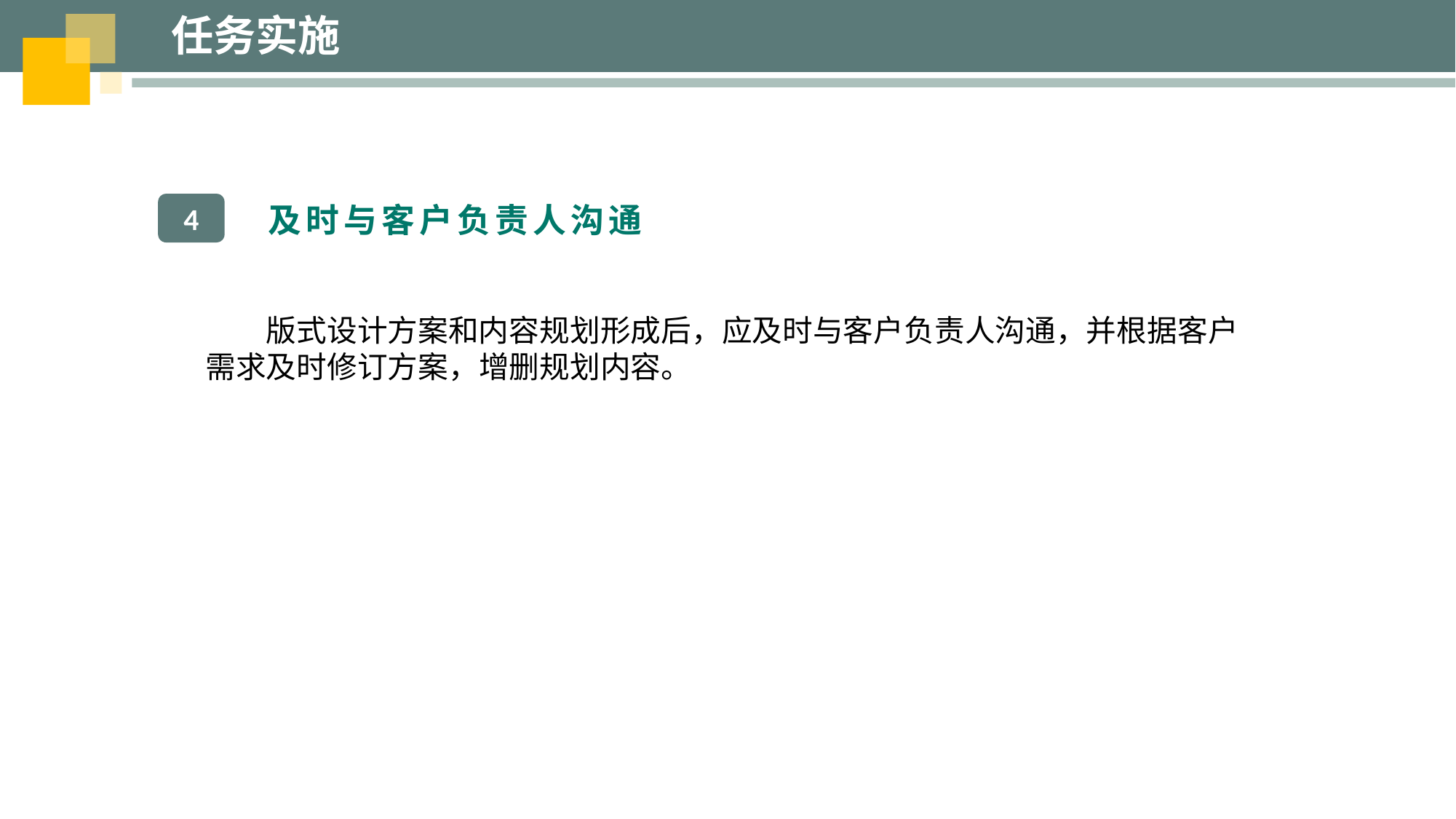

任务实施

4
 及时与客户负责人沟通
版式设计方案和内容规划形成后，应及时与客户负责人沟通，并根据客户需求及时修订方案，增删规划内容。